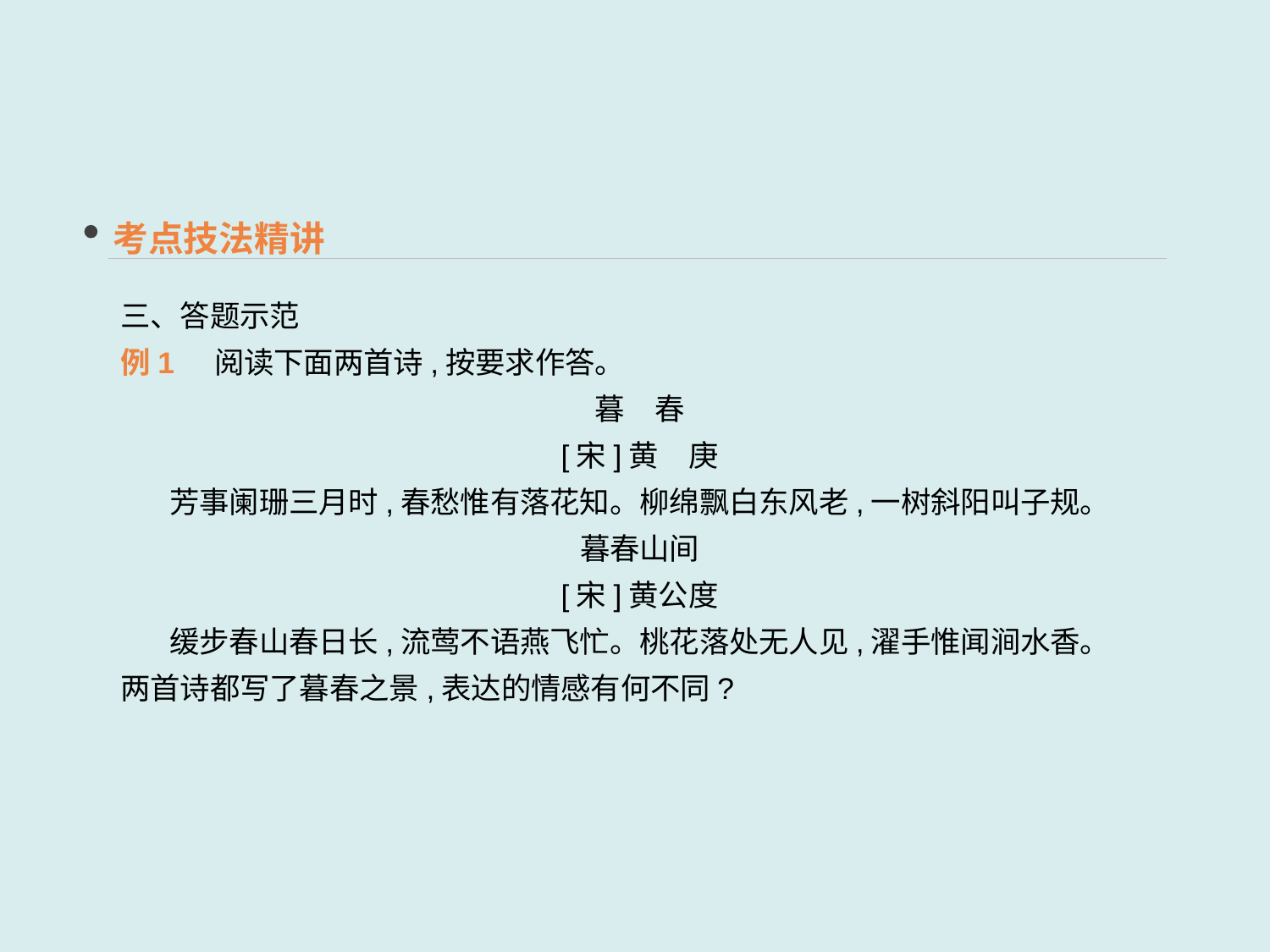

考点技法精讲

三、答题示范
例1    阅读下面两首诗,按要求作答。
暮　春
[宋]黄　庚
芳事阑珊三月时,春愁惟有落花知。柳绵飘白东风老,一树斜阳叫子规。
暮春山间
[宋]黄公度
缓步春山春日长,流莺不语燕飞忙。桃花落处无人见,濯手惟闻涧水香。
两首诗都写了暮春之景,表达的情感有何不同?